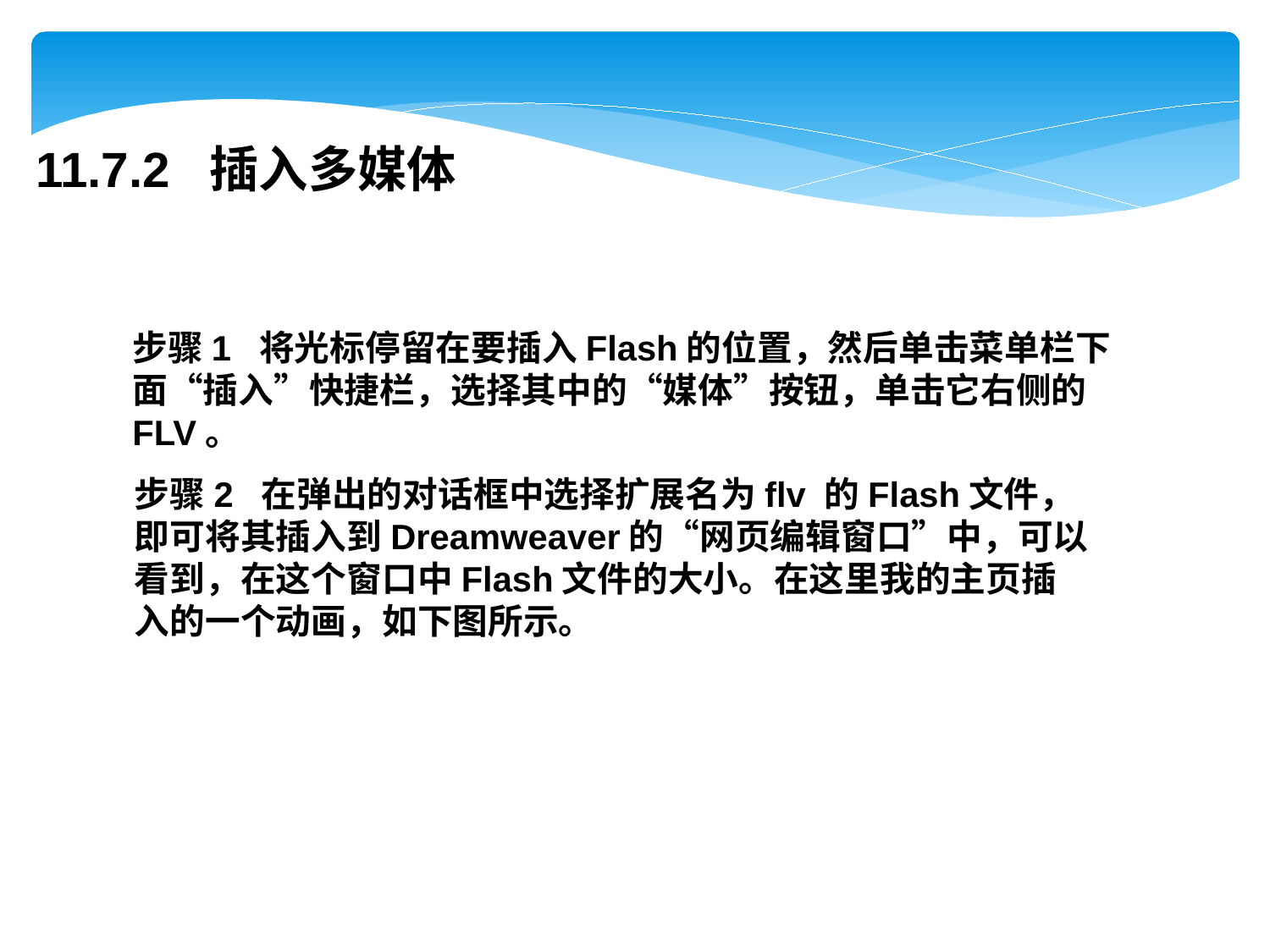

11.7.2  插入多媒体
步骤1  将光标停留在要插入Flash的位置，然后单击菜单栏下面“插入”快捷栏，选择其中的“媒体”按钮，单击它右侧的FLV。
步骤2  在弹出的对话框中选择扩展名为flv 的Flash文件，即可将其插入到Dreamweaver的“网页编辑窗口”中，可以看到，在这个窗口中Flash文件的大小。在这里我的主页插入的一个动画，如下图所示。